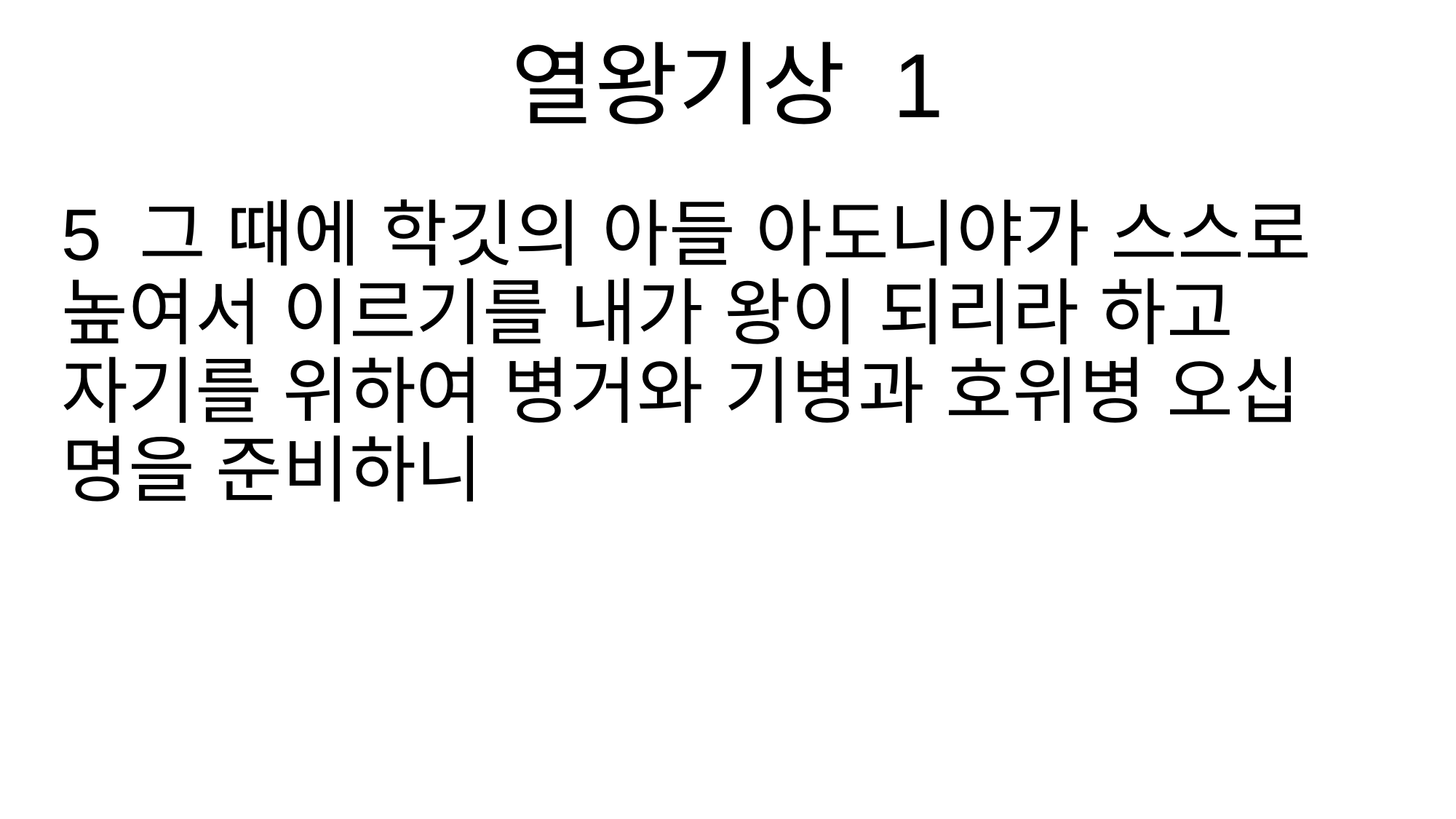

열왕기상 1
5 그 때에 학깃의 아들 아도니야가 스스로 높여서 이르기를 내가 왕이 되리라 하고 자기를 위하여 병거와 기병과 호위병 오십 명을 준비하니